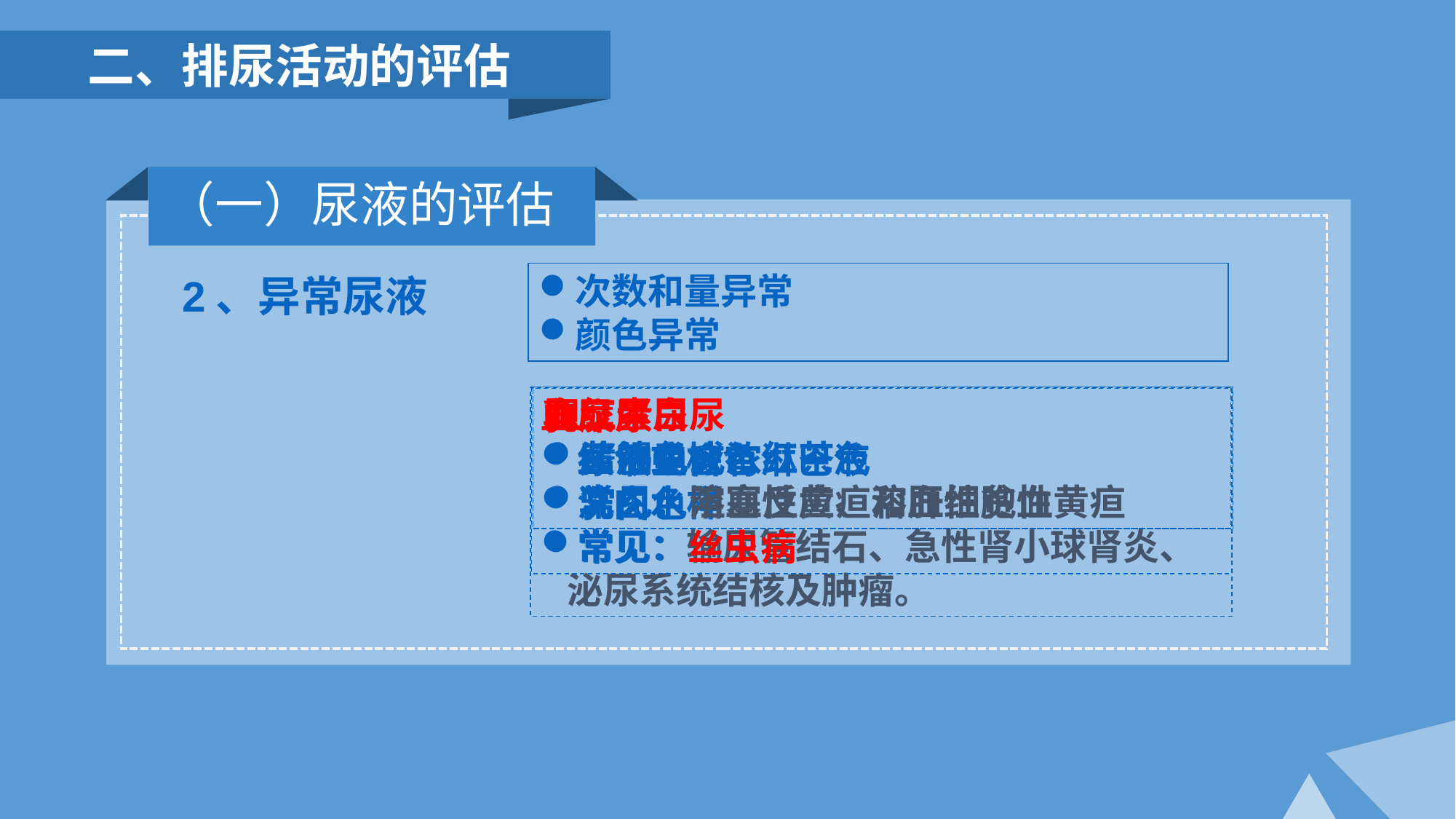

二、排尿活动的评估

（一）尿液的评估

2、异常尿液

次数和量异常
颜色异常
胆红素尿
黄褐色
常见：阻塞性黄疸和肝细胞性黄疸
血红蛋白尿
酱油色或浓红茶色
常见：溶血反应、溶血性贫血
血尿
红色或棕色
洗肉水样
常见：输尿管结石、急性肾小球肾炎、泌尿系统结核及肿瘤。
乳糜尿
尿液里含有淋巴液
乳白色
常见：丝虫病